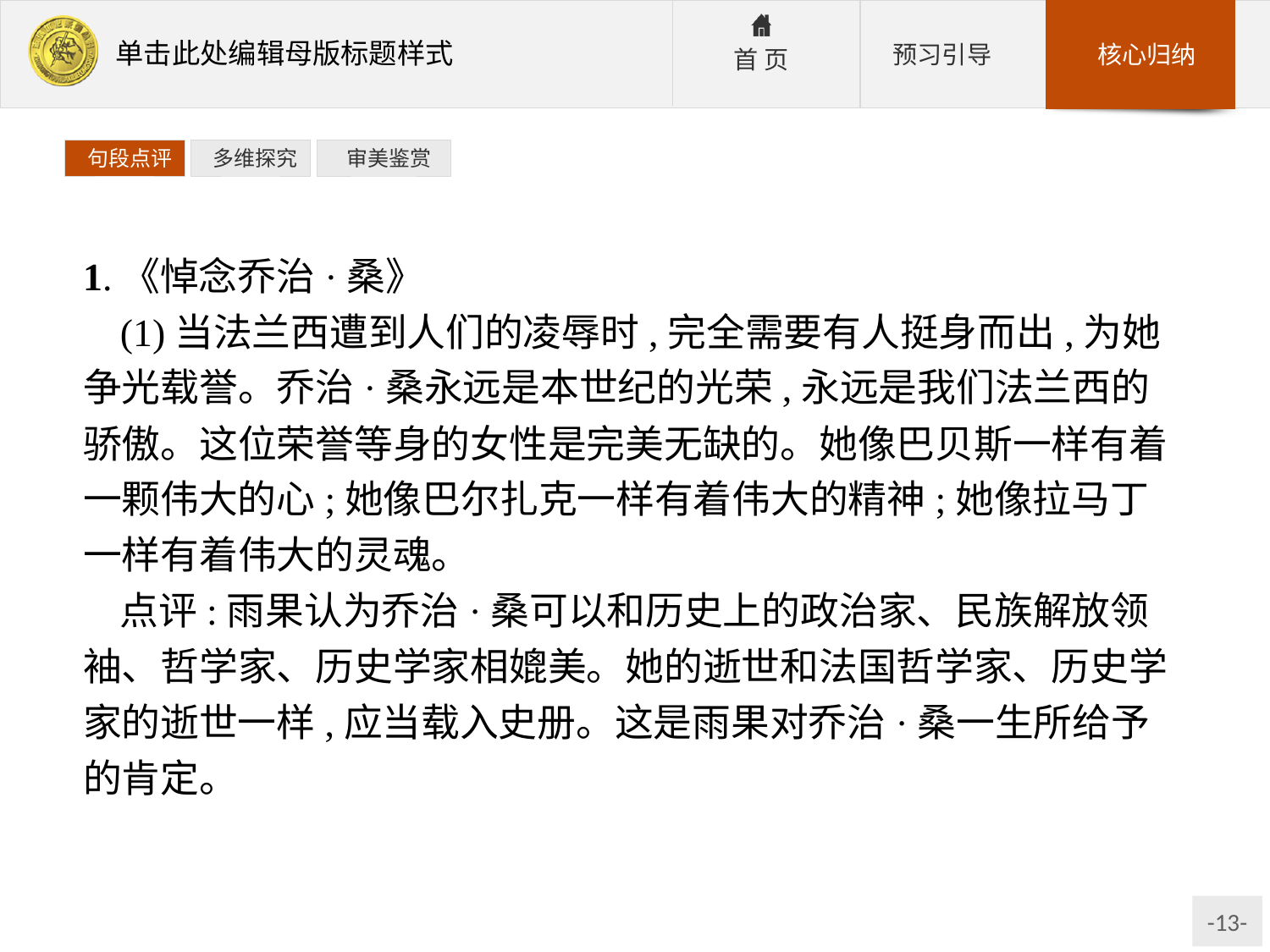

句段点评
 多维探究
 审美鉴赏
1.《悼念乔治·桑》
(1)当法兰西遭到人们的凌辱时,完全需要有人挺身而出,为她争光载誉。乔治·桑永远是本世纪的光荣,永远是我们法兰西的骄傲。这位荣誉等身的女性是完美无缺的。她像巴贝斯一样有着一颗伟大的心;她像巴尔扎克一样有着伟大的精神;她像拉马丁一样有着伟大的灵魂。
点评:雨果认为乔治·桑可以和历史上的政治家、民族解放领袖、哲学家、历史学家相媲美。她的逝世和法国哲学家、历史学家的逝世一样,应当载入史册。这是雨果对乔治·桑一生所给予的肯定。